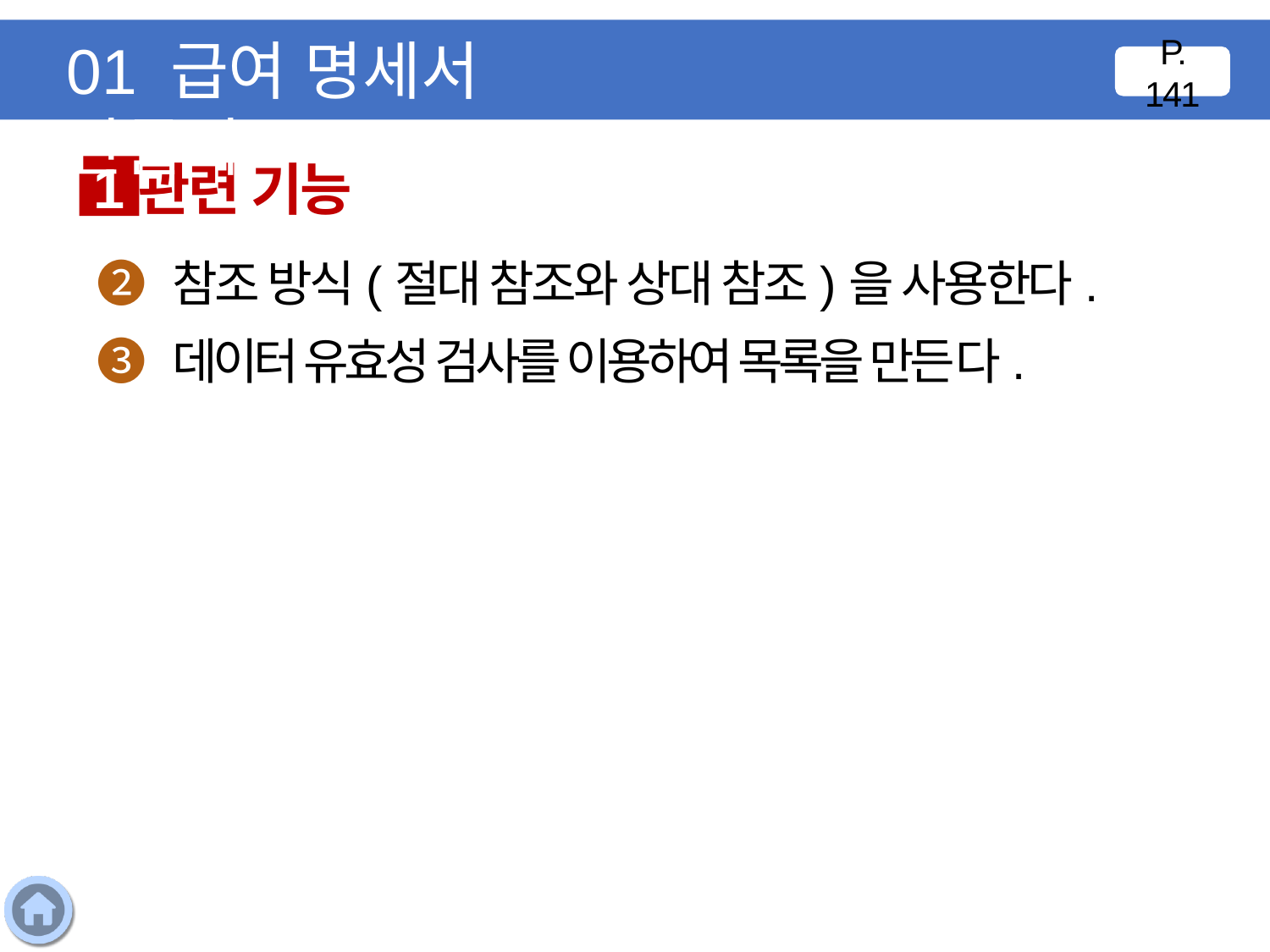

01 급여 명세서 만들기
P. 141
관련 기능
1
❷ 참조 방식(절대 참조와 상대 참조)을 사용한다.
❸ 데이터 유효성 검사를 이용하여 목록을 만든다.